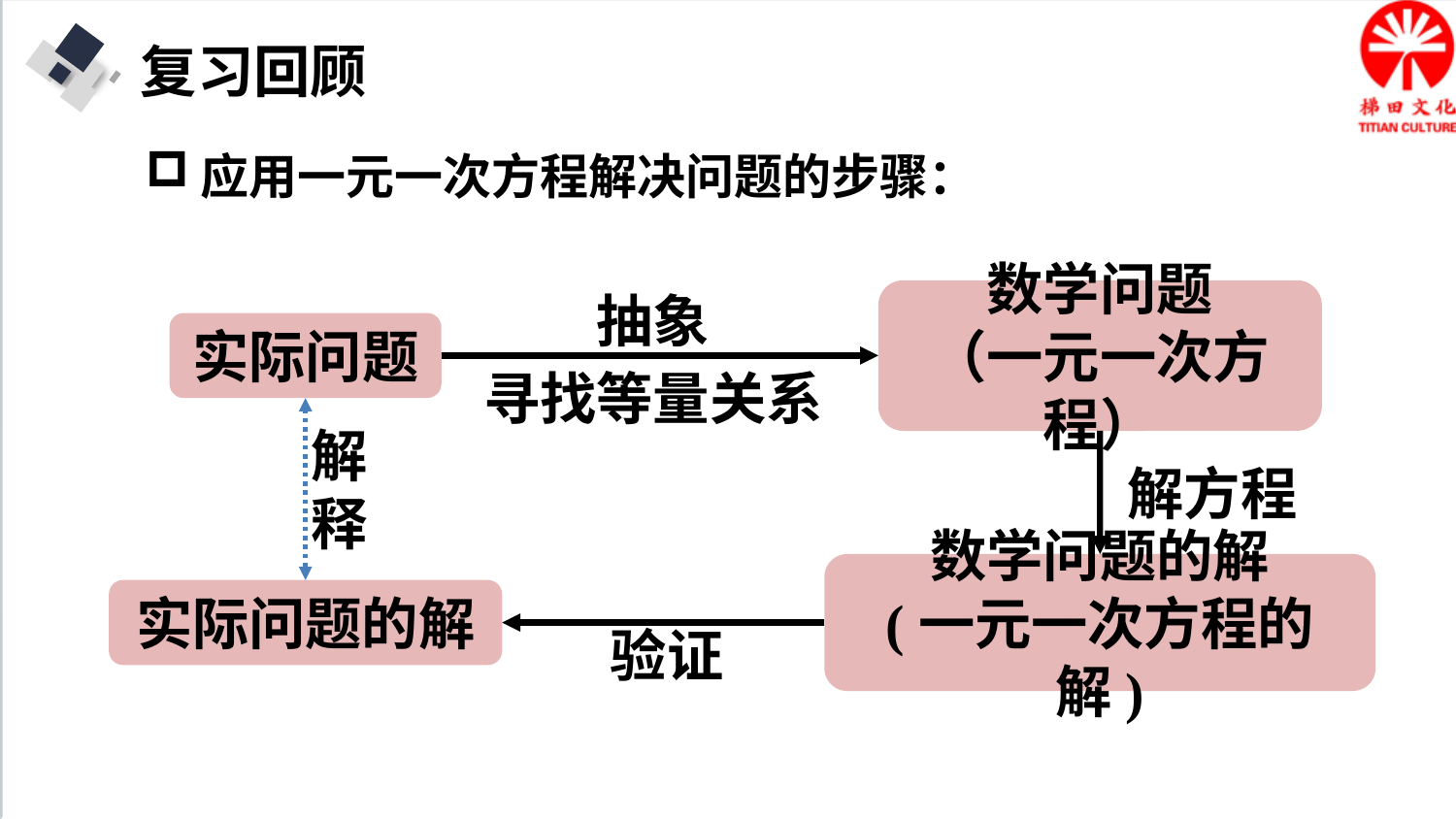

复习回顾
应用一元一次方程解决问题的步骤：
抽象
数学问题
（一元一次方程）
实际问题
寻找等量关系
解释
解方程
数学问题的解
(一元一次方程的解)
实际问题的解
验证